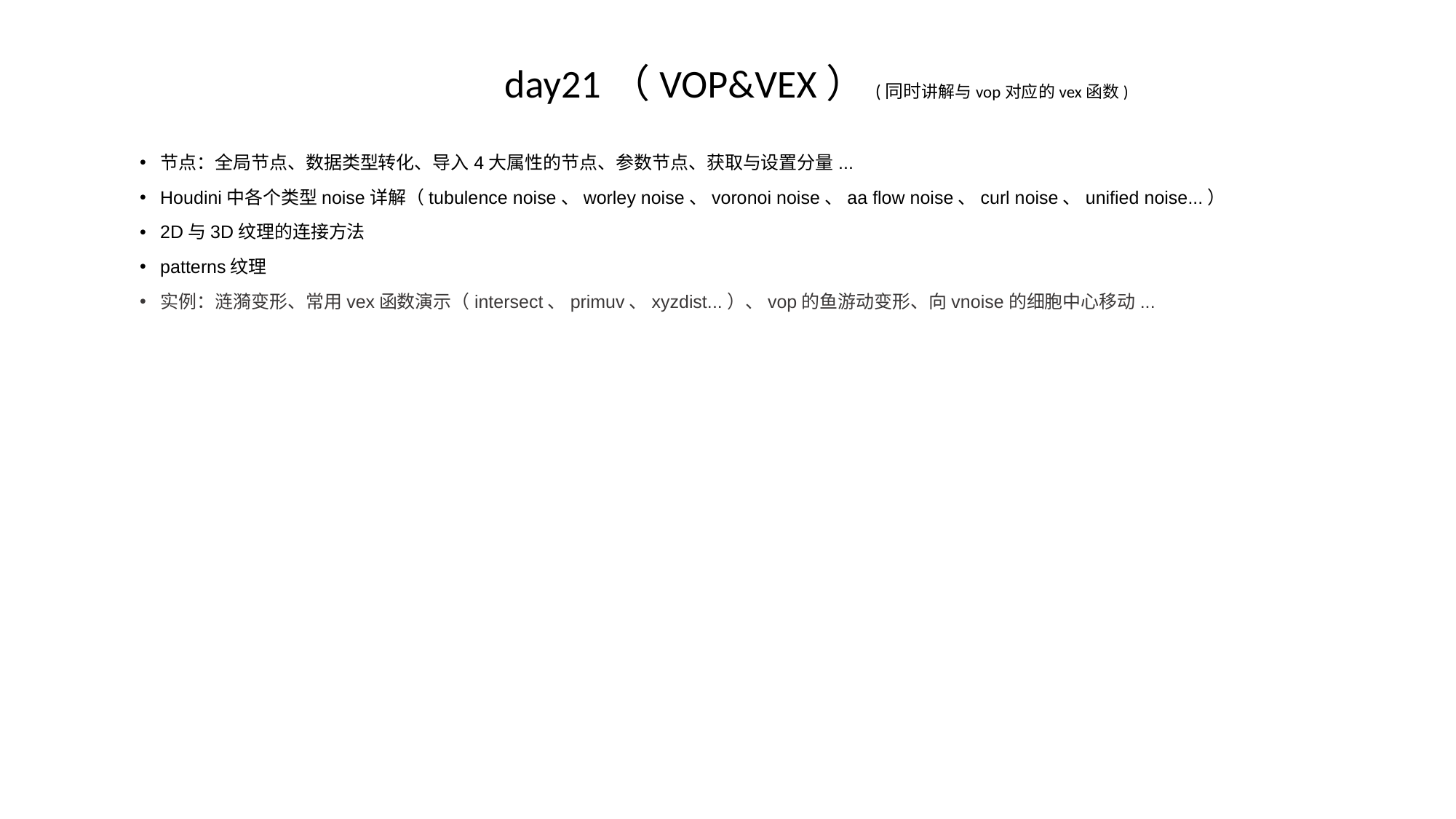

# day21（VOP&VEX）(同时讲解与vop对应的vex函数)
节点：全局节点、数据类型转化、导入4大属性的节点、参数节点、获取与设置分量...
Houdini中各个类型noise详解（tubulence noise、worley noise、voronoi noise、aa flow noise、curl noise、unified noise...）
2D与3D纹理的连接方法
patterns纹理
实例：涟漪变形、常用vex函数演示（intersect、primuv、xyzdist...）、vop的鱼游动变形、向vnoise的细胞中心移动...